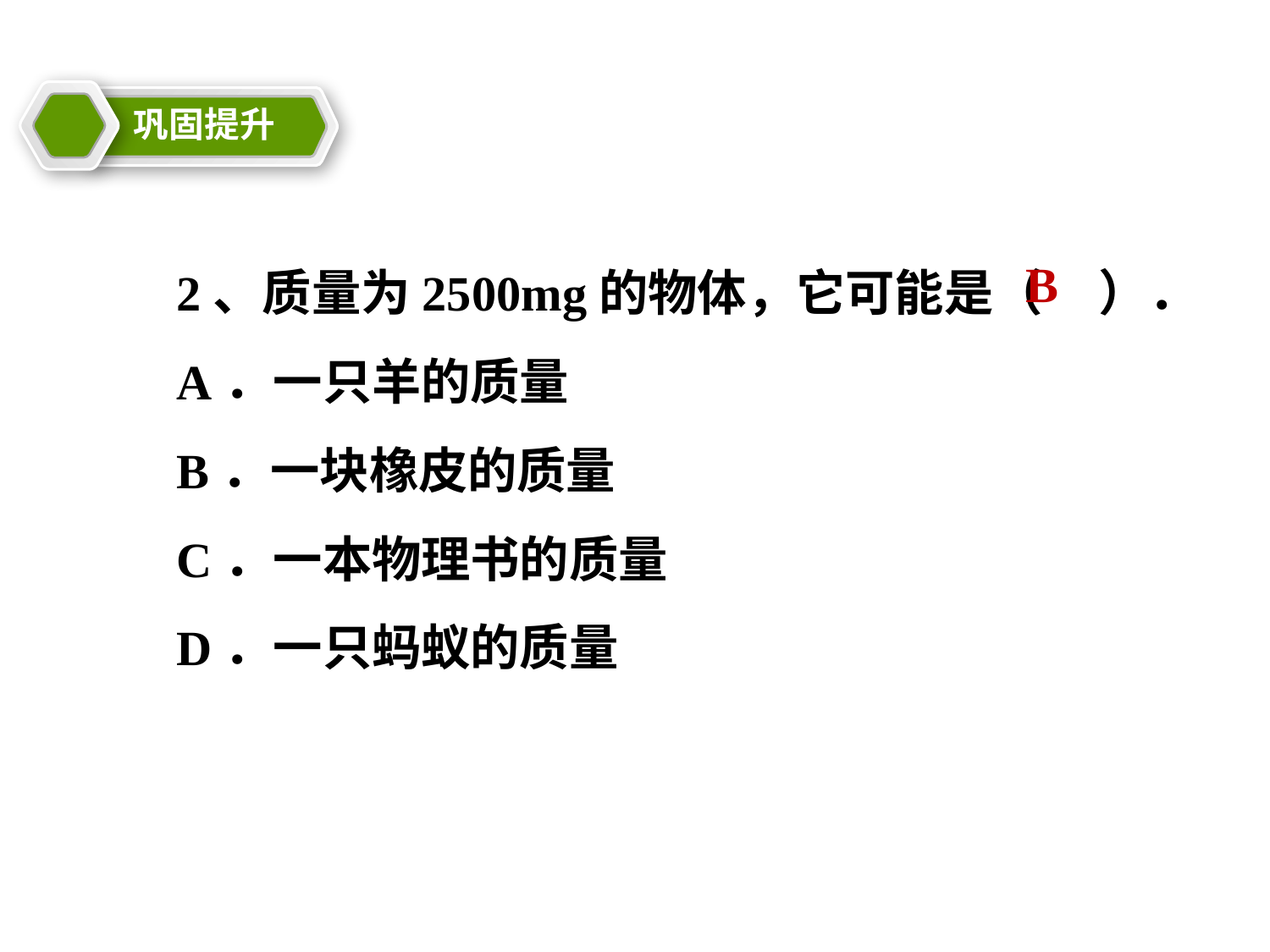

巩固提升
教学目标
2、质量为2500mg的物体，它可能是（     ）．
A．一只羊的质量
B．一块橡皮的质量
C．一本物理书的质量
D．一只蚂蚁的质量
B